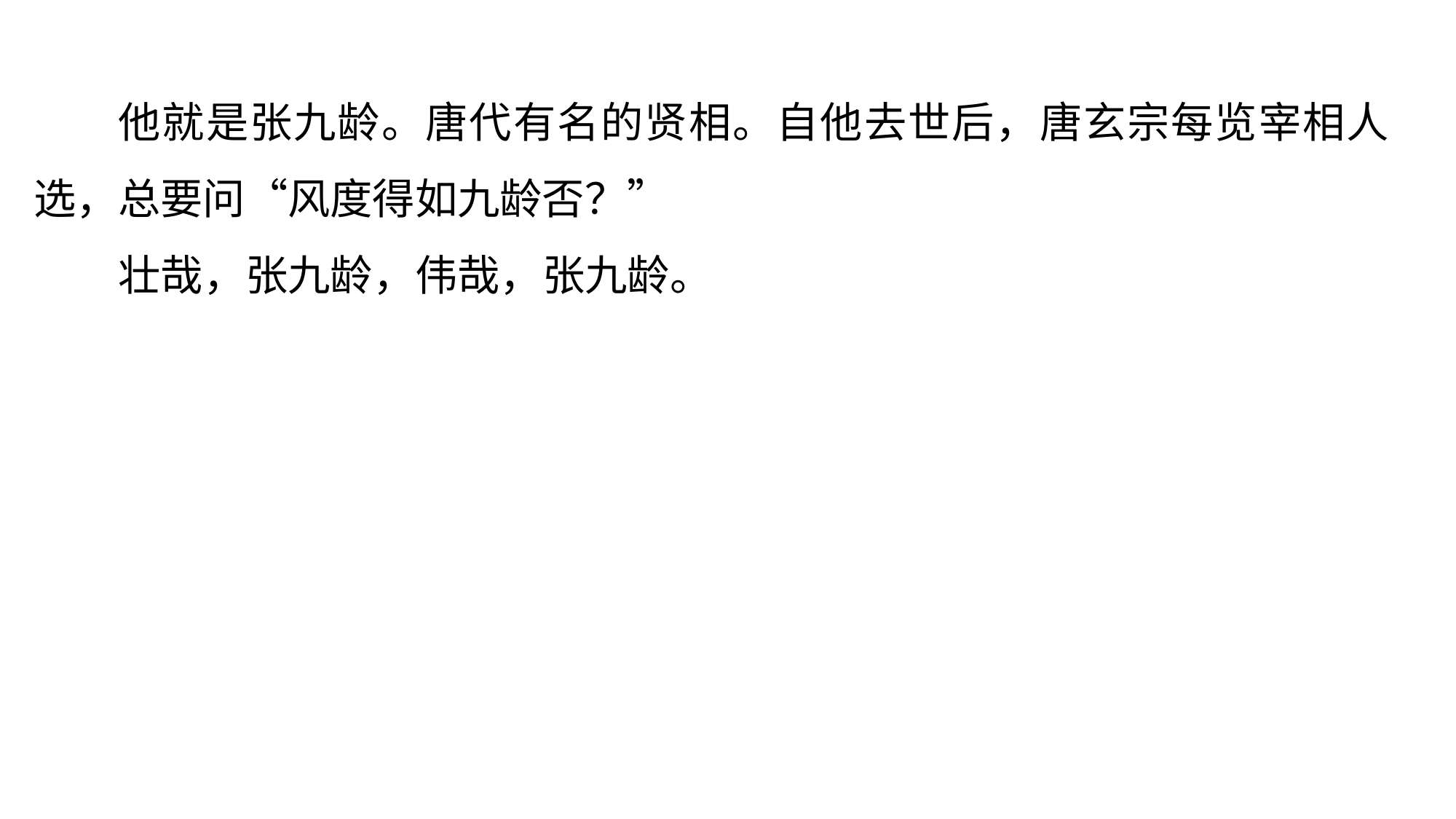

他就是张九龄。唐代有名的贤相。自他去世后，唐玄宗每览宰相人选，总要问“风度得如九龄否？”
壮哉，张九龄，伟哉，张九龄。